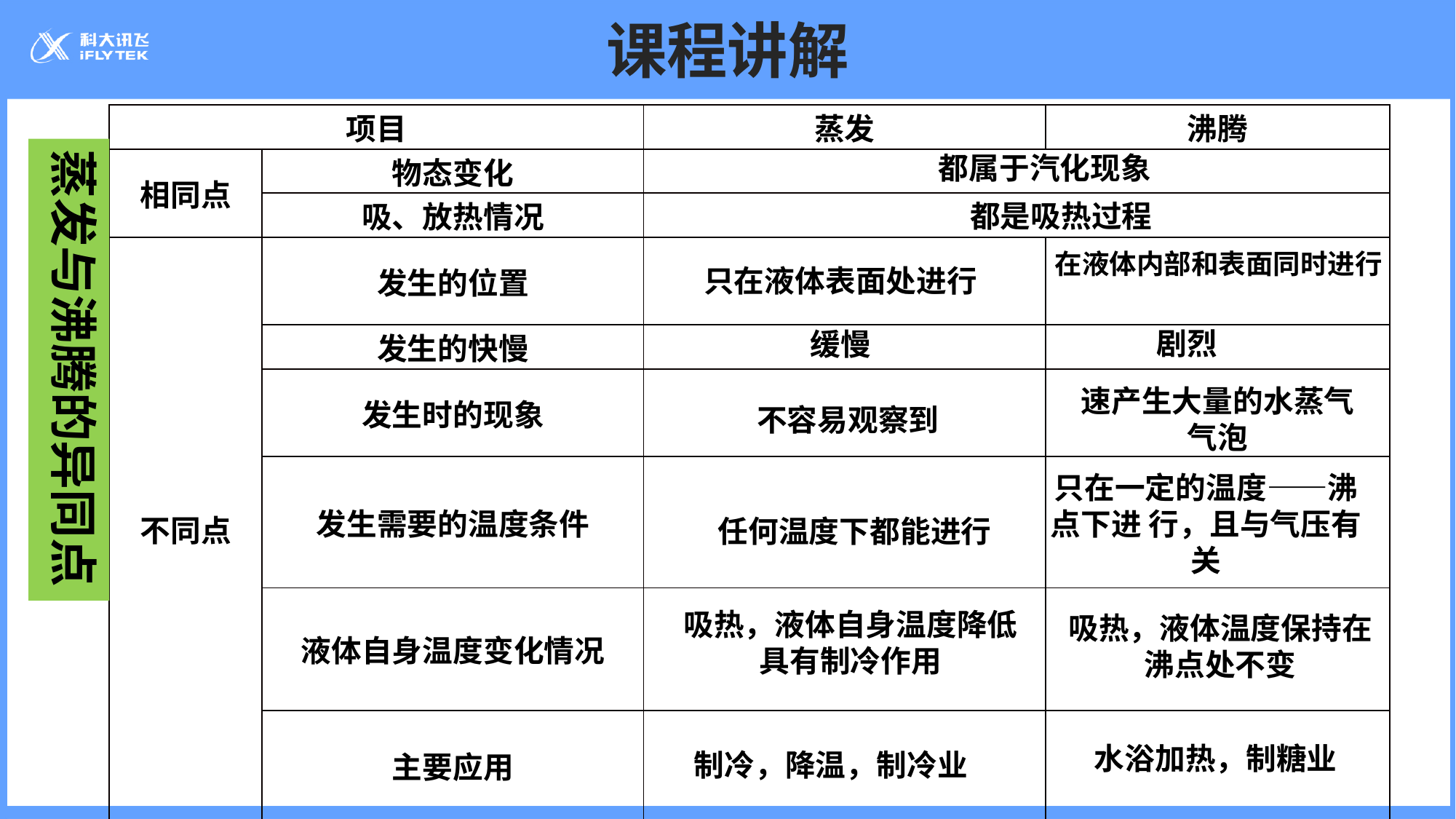

# 课程讲解
| 项目 |  | 蒸发 | 沸腾 |
| --- | --- | --- | --- |
| 相同点 | 物态变化 |  |  |
|  | 吸、放热情况 |  |  |
| 不同点 | 发生的位置 |  |  |
|  | 发生的快慢 |  |  |
|  | 发生时的现象 |  |  |
|  | 发生需要的温度条件 |  |  |
|  | 液体自身温度变化情况 |  |  |
|  | 主要应用 |  |  |
蒸发与沸腾的异同点
都属于汽化现象
都是吸热过程
在液体内部和表面同时进行
只在液体表面处进行
剧烈
缓慢
速产生大量的水蒸气气泡
不容易观察到
只在一定的温度——沸点下进 行，且与气压有关
任何温度下都能进行
吸热，液体自身温度降低具有制冷作用
吸热，液体温度保持在沸点处不变
水浴加热，制糖业
制冷，降温，制冷业